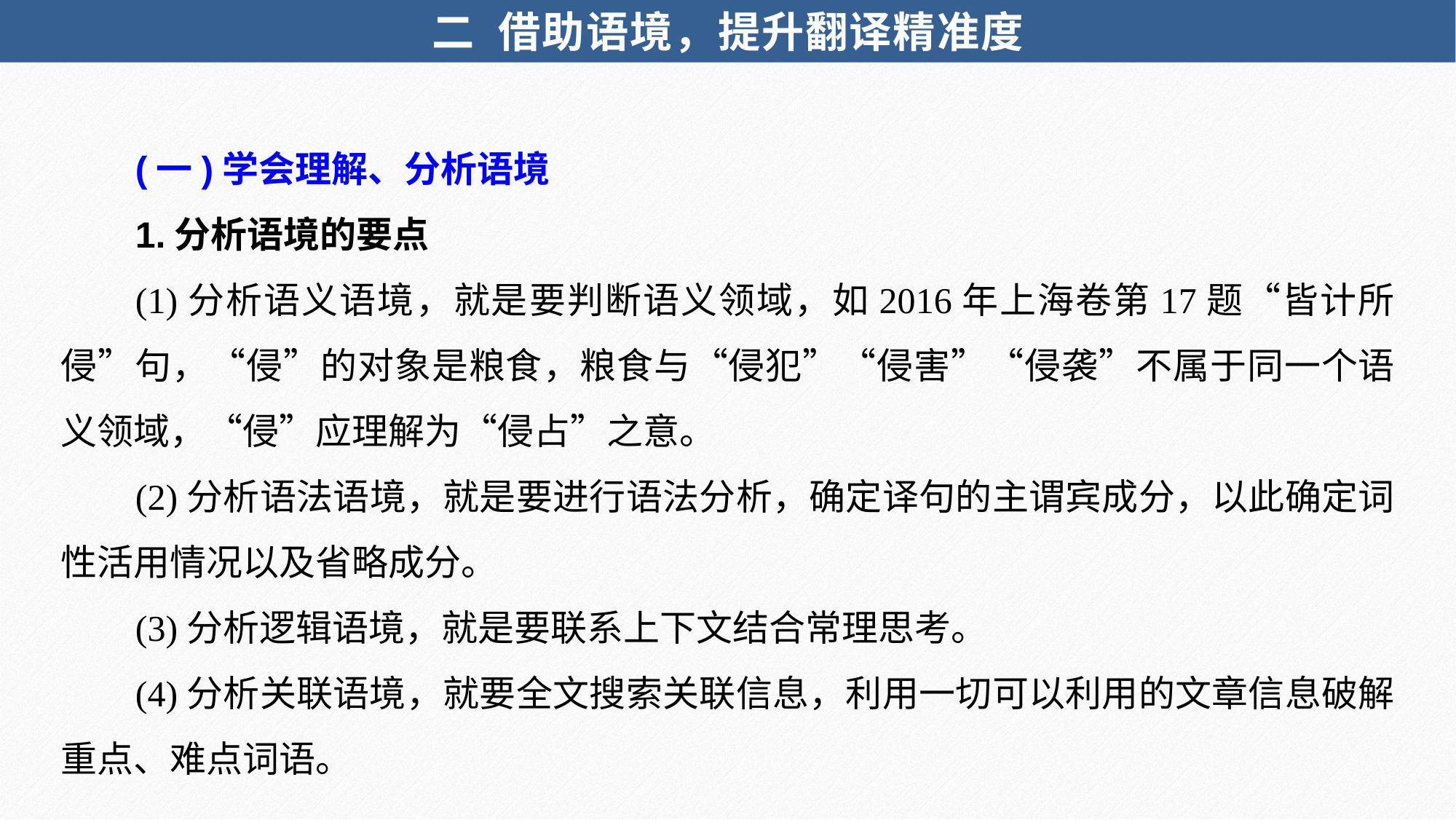

二  借助语境，提升翻译精准度
(一)学会理解、分析语境
1.分析语境的要点
(1)分析语义语境，就是要判断语义领域，如2016年上海卷第17题“皆计所侵”句，“侵”的对象是粮食，粮食与“侵犯”“侵害”“侵袭”不属于同一个语义领域，“侵”应理解为“侵占”之意。
(2)分析语法语境，就是要进行语法分析，确定译句的主谓宾成分，以此确定词性活用情况以及省略成分。
(3)分析逻辑语境，就是要联系上下文结合常理思考。
(4)分析关联语境，就要全文搜索关联信息，利用一切可以利用的文章信息破解重点、难点词语。